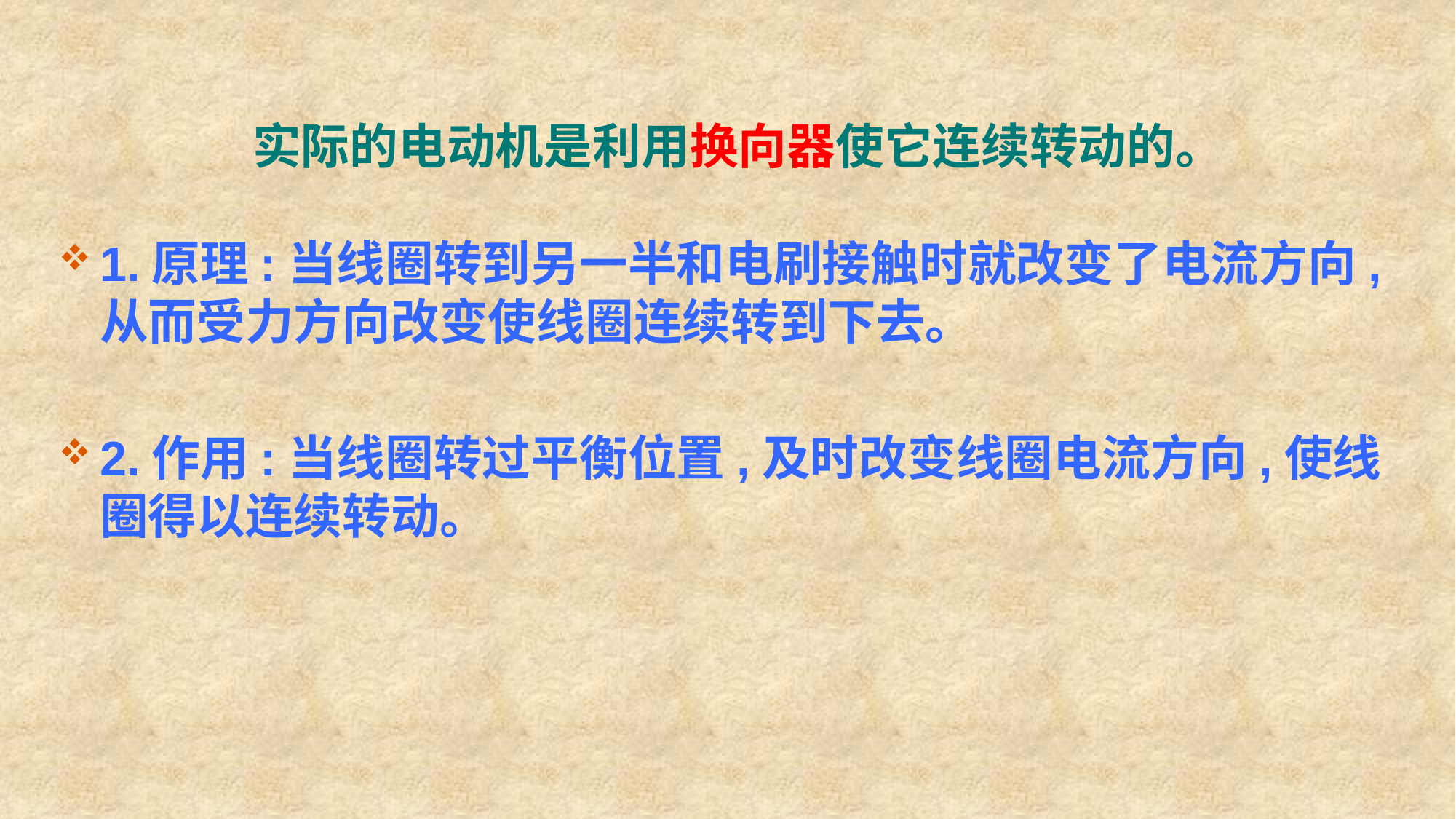

# 实际的电动机是利用换向器使它连续转动的。
1.原理:当线圈转到另一半和电刷接触时就改变了电流方向,从而受力方向改变使线圈连续转到下去。

2.作用:当线圈转过平衡位置,及时改变线圈电流方向,使线圈得以连续转动。